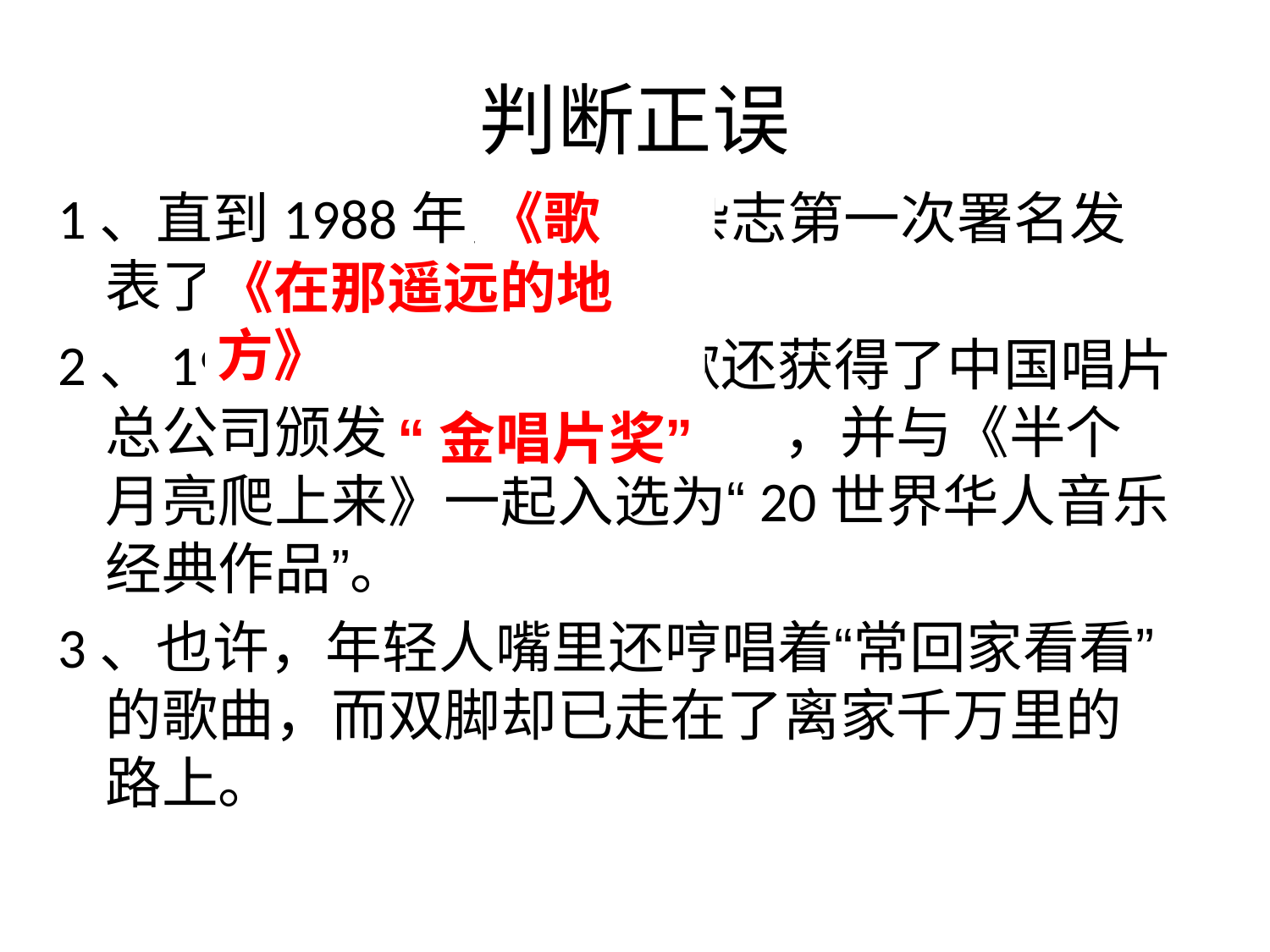

# 判断正误
1、直到1988年，“歌曲”杂志第一次署名发表了“在那遥远的地方”。
2、1992年10月，这首歌还获得了中国唱片总公司颁发的《金唱片奖》，并与《半个月亮爬上来》一起入选为“20世界华人音乐经典作品”。
3、也许，年轻人嘴里还哼唱着“常回家看看”的歌曲，而双脚却已走在了离家千万里的路上。
《歌曲》
《在那遥远的地方》
“金唱片奖”